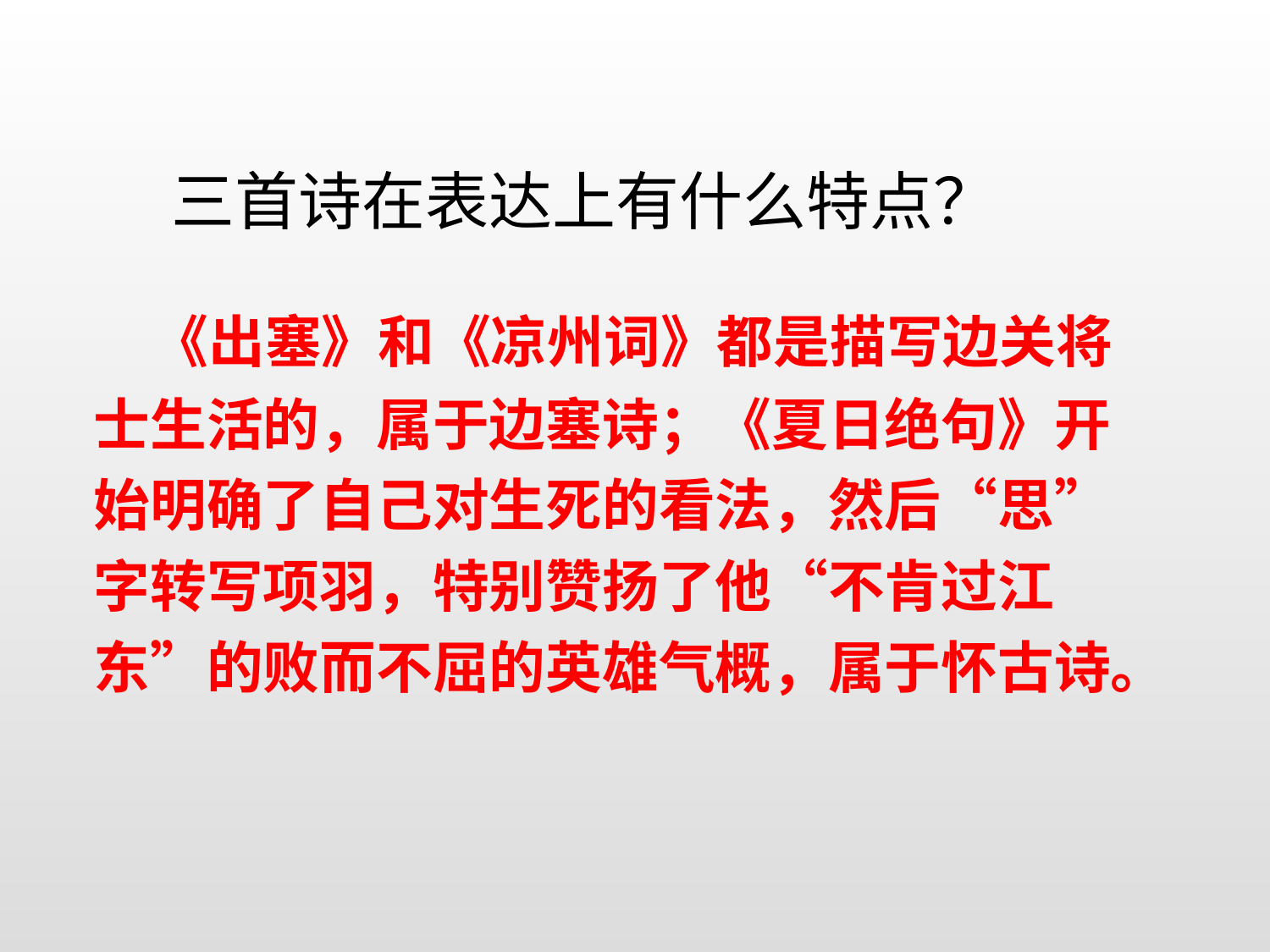

三首诗在表达上有什么特点？
   《出塞》和《凉州词》都是描写边关将士生活的，属于边塞诗；《夏日绝句》开始明确了自己对生死的看法，然后“思”字转写项羽，特别赞扬了他“不肯过江东”的败而不屈的英雄气概，属于怀古诗。